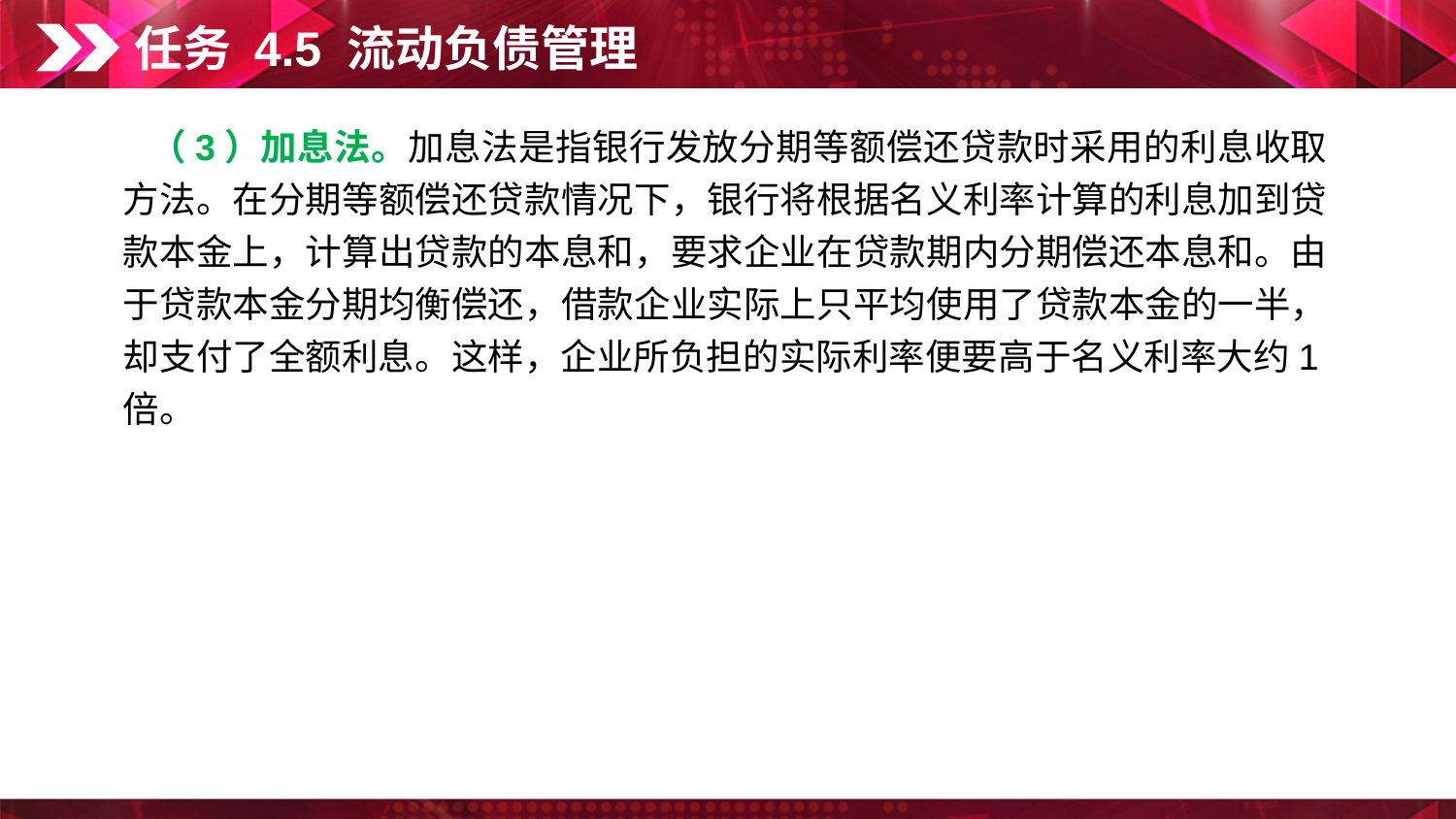

任务 4.5 流动负债管理

  （3）加息法。加息法是指银行发放分期等额偿还贷款时采用的利息收取方法。在分期等额偿还贷款情况下，银行将根据名义利率计算的利息加到贷款本金上，计算出贷款的本息和，要求企业在贷款期内分期偿还本息和。由于贷款本金分期均衡偿还，借款企业实际上只平均使用了贷款本金的一半，却支付了全额利息。这样，企业所负担的实际利率便要高于名义利率大约1倍。